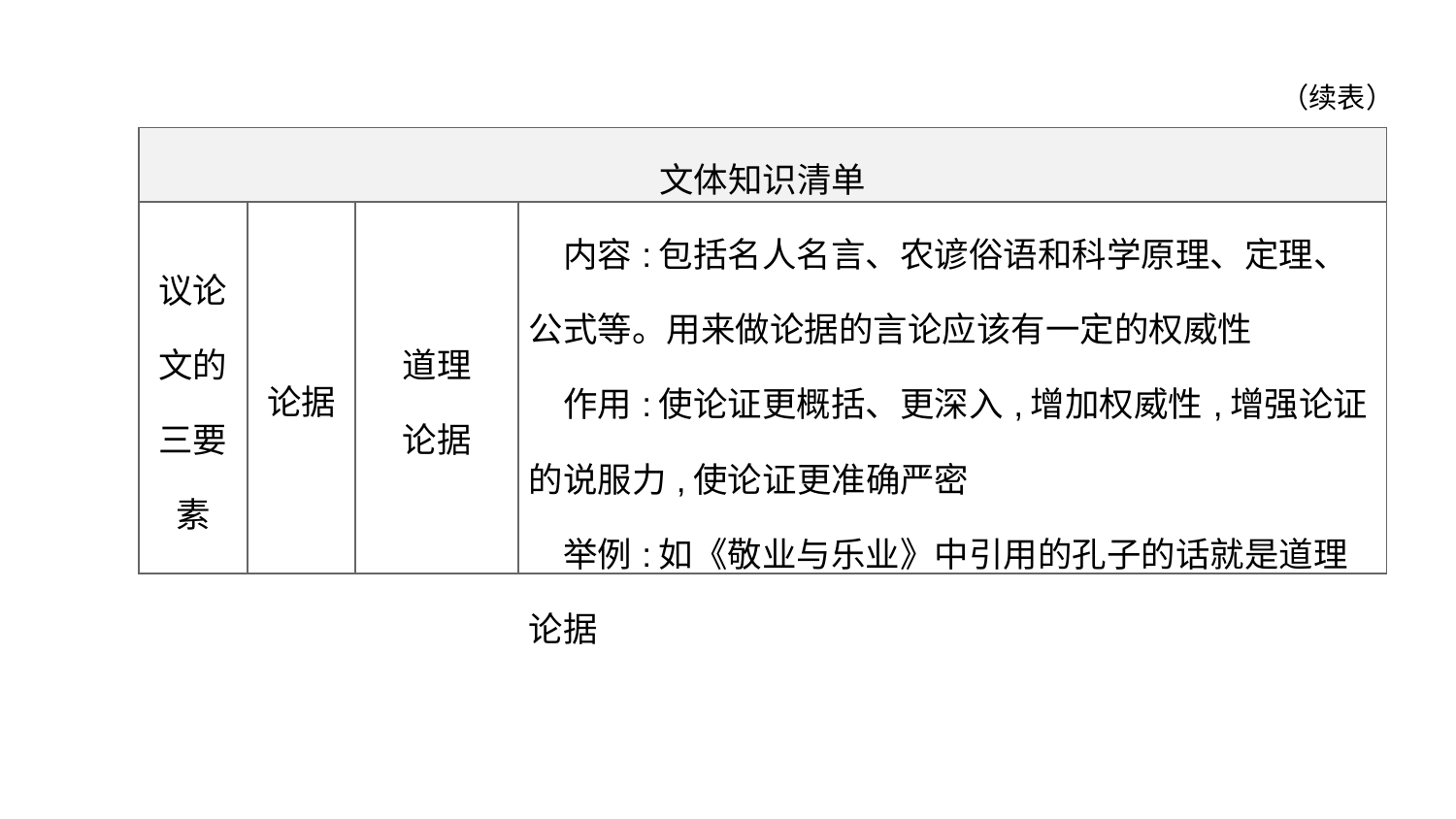

（续表）
| 文体知识清单 |  |  |  |
| --- | --- | --- | --- |
| 议论 文的 三要 素 | 论据 | 道理 论据 | 内容:包括名人名言、农谚俗语和科学原理、定理、公式等。用来做论据的言论应该有一定的权威性 　作用:使论证更概括、更深入,增加权威性,增强论证的说服力,使论证更准确严密 　举例:如《敬业与乐业》中引用的孔子的话就是道理论据 |